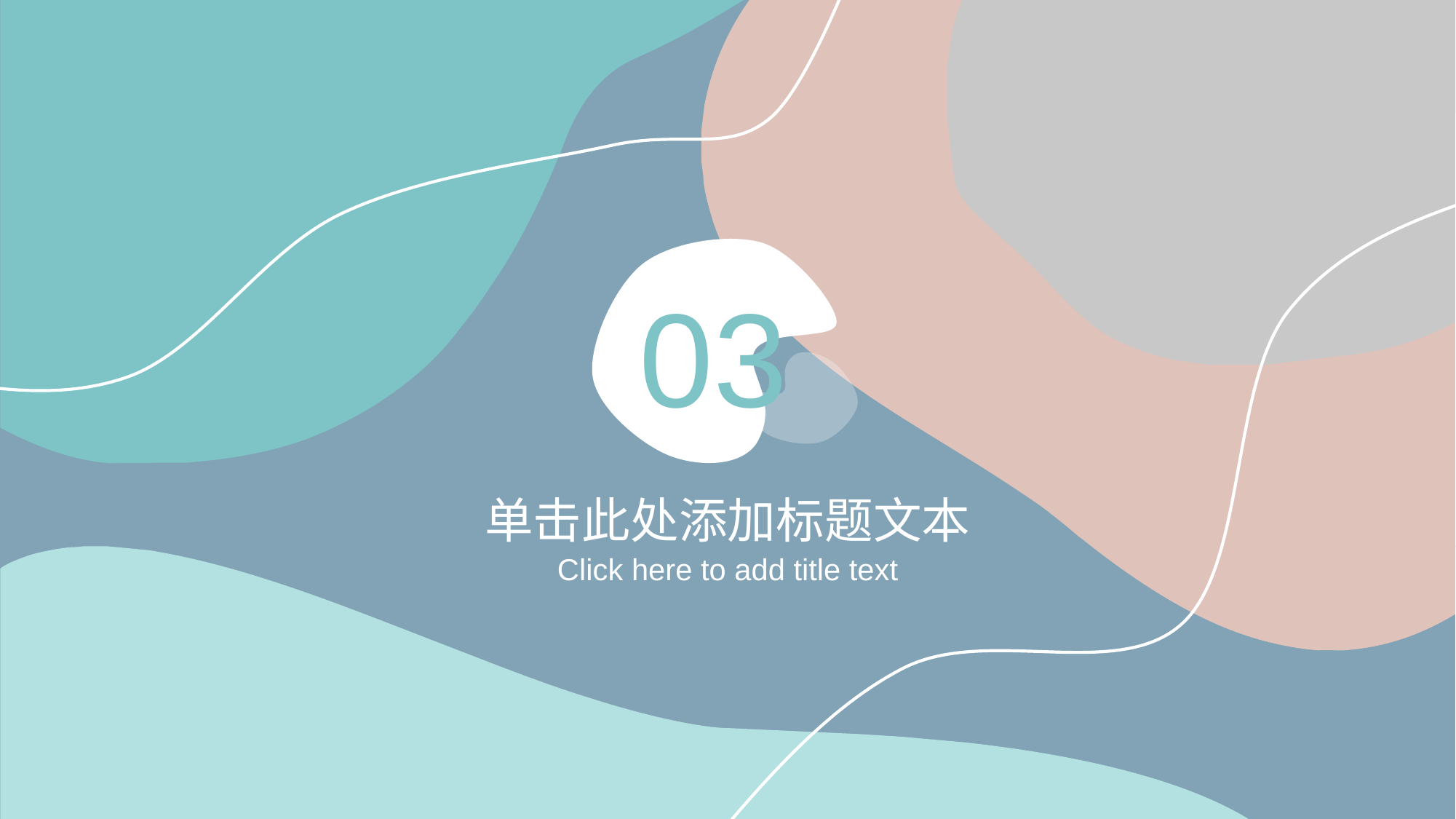

03

单击此处添加标题文本
Click here to add title text

51PPT模板网   www.51pp tmoban.com